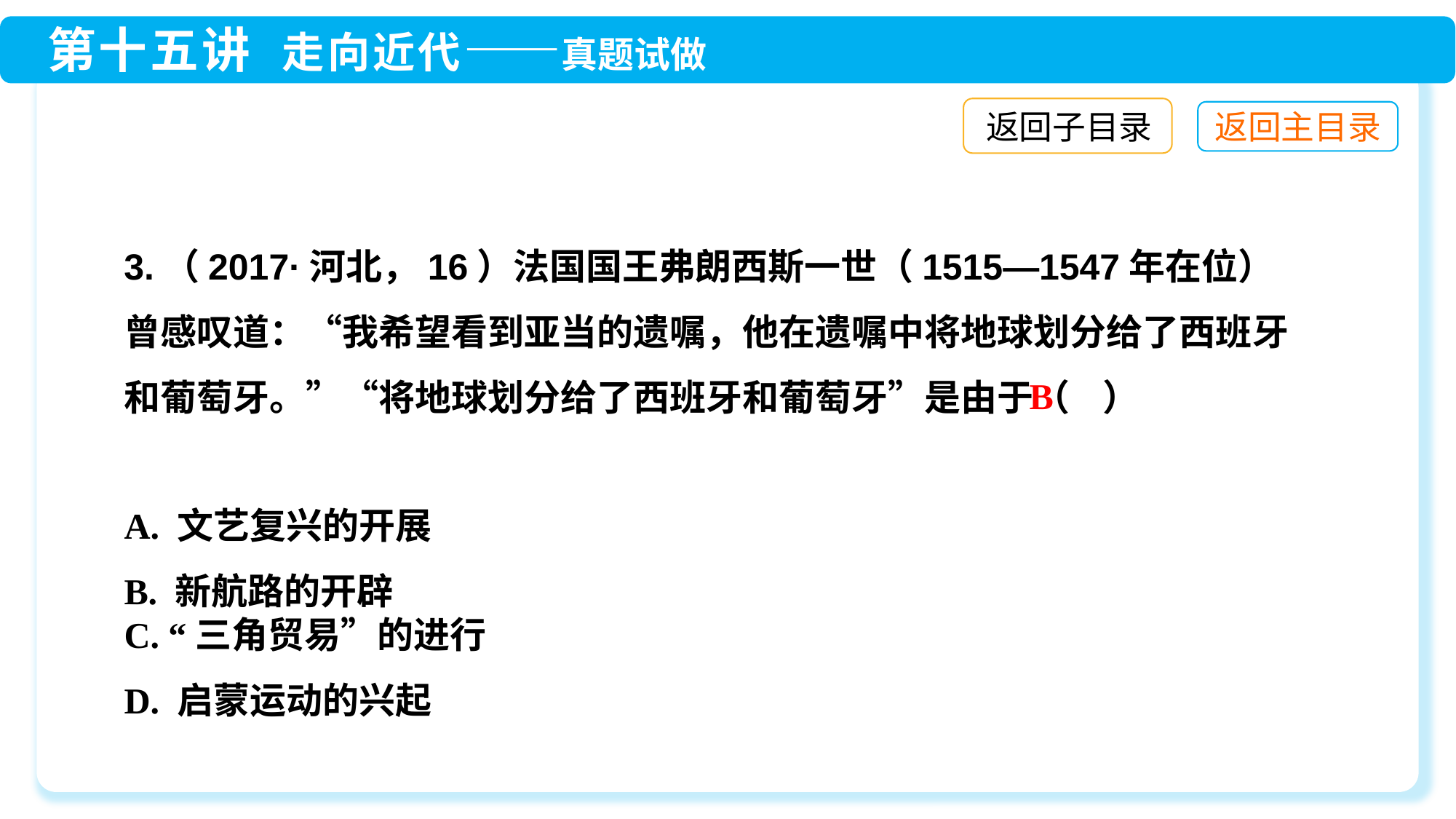

返回子目录
3.（2017·河北，16）法国国王弗朗西斯一世（1515—1547年在位）曾感叹道：“我希望看到亚当的遗嘱，他在遗嘱中将地球划分给了西班牙和葡萄牙。”“将地球划分给了西班牙和葡萄牙”是由于（    ）
B
A. 文艺复兴的开展
B. 新航路的开辟
C. “三角贸易”的进行
D. 启蒙运动的兴起